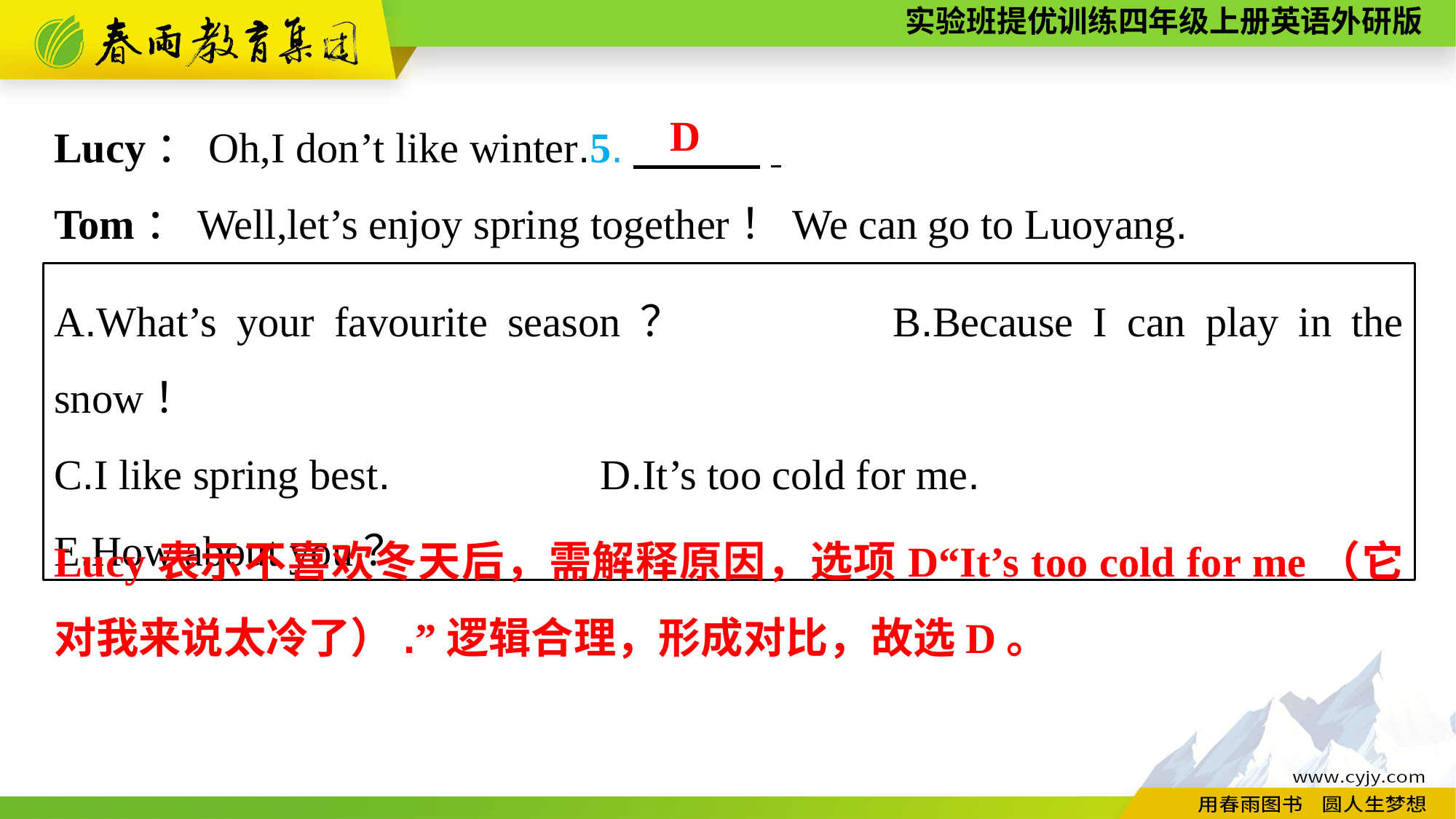

Lucy：Oh,I don’t like winter.5.　　　.
Tom：Well,let’s enjoy spring together！We can go to Luoyang.
D
A.What’s your favourite season？　　	B.Because I can play in the snow！
C.I like spring best.		D.It’s too cold for me.
E.How about you？
Lucy表示不喜欢冬天后，需解释原因，选项D“It’s too cold for me（它对我来说太冷了）.”逻辑合理，形成对比，故选D。